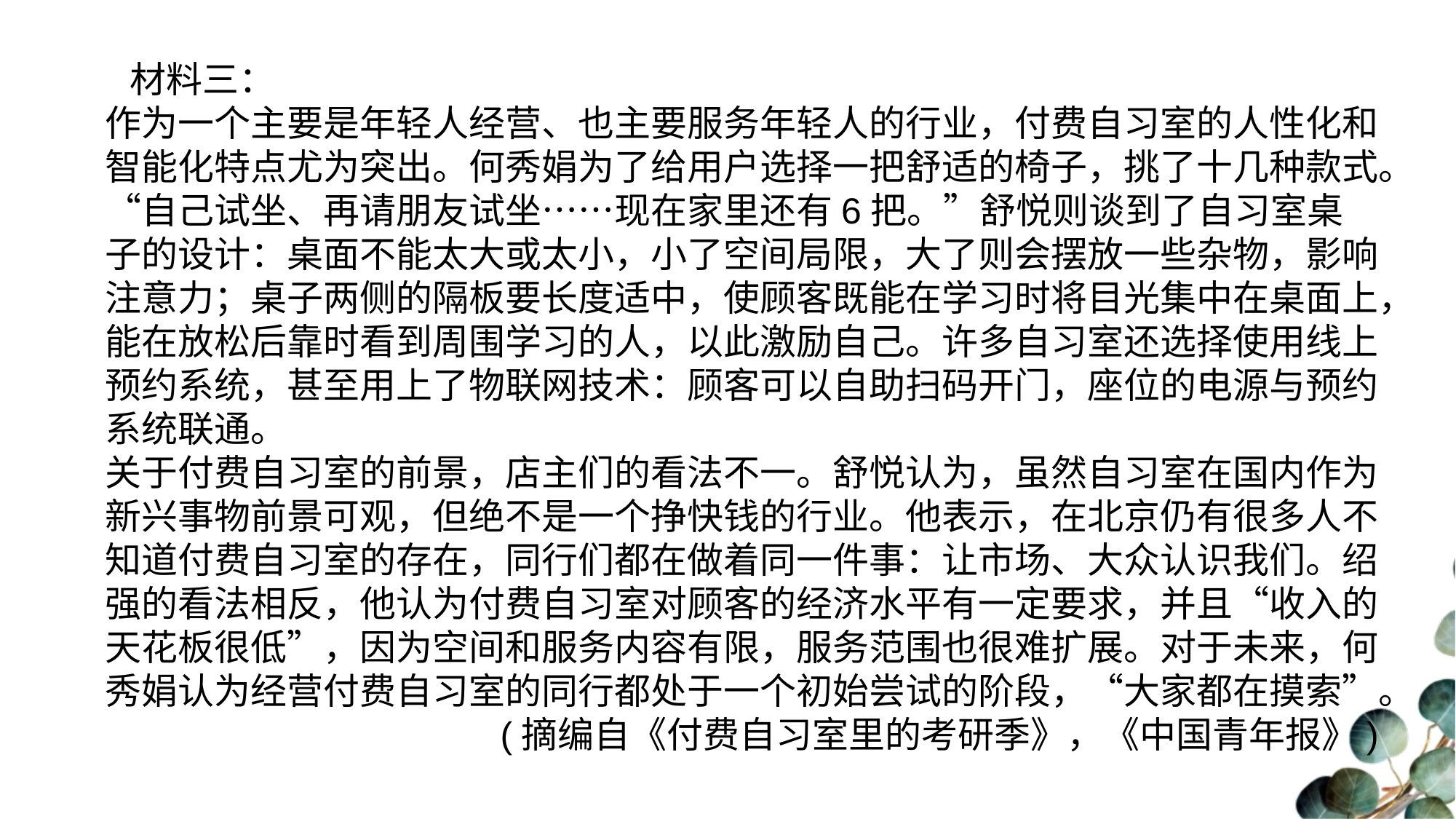

材料三：
作为一个主要是年轻人经营、也主要服务年轻人的行业，付费自习室的人性化和智能化特点尤为突出。何秀娟为了给用户选择一把舒适的椅子，挑了十几种款式。“自己试坐、再请朋友试坐……现在家里还有6把。”舒悦则谈到了自习室桌子的设计：桌面不能太大或太小，小了空间局限，大了则会摆放一些杂物，影响注意力；桌子两侧的隔板要长度适中，使顾客既能在学习时将目光集中在桌面上，能在放松后靠时看到周围学习的人，以此激励自己。许多自习室还选择使用线上预约系统，甚至用上了物联网技术：顾客可以自助扫码开门，座位的电源与预约系统联通。
关于付费自习室的前景，店主们的看法不一。舒悦认为，虽然自习室在国内作为新兴事物前景可观，但绝不是一个挣快钱的行业。他表示，在北京仍有很多人不知道付费自习室的存在，同行们都在做着同一件事：让市场、大众认识我们。绍强的看法相反，他认为付费自习室对顾客的经济水平有一定要求，并且“收入的天花板很低”，因为空间和服务内容有限，服务范围也很难扩展。对于未来，何秀娟认为经营付费自习室的同行都处于一个初始尝试的阶段，“大家都在摸索”。
(摘编自《付费自习室里的考研季》，《中国青年报》)